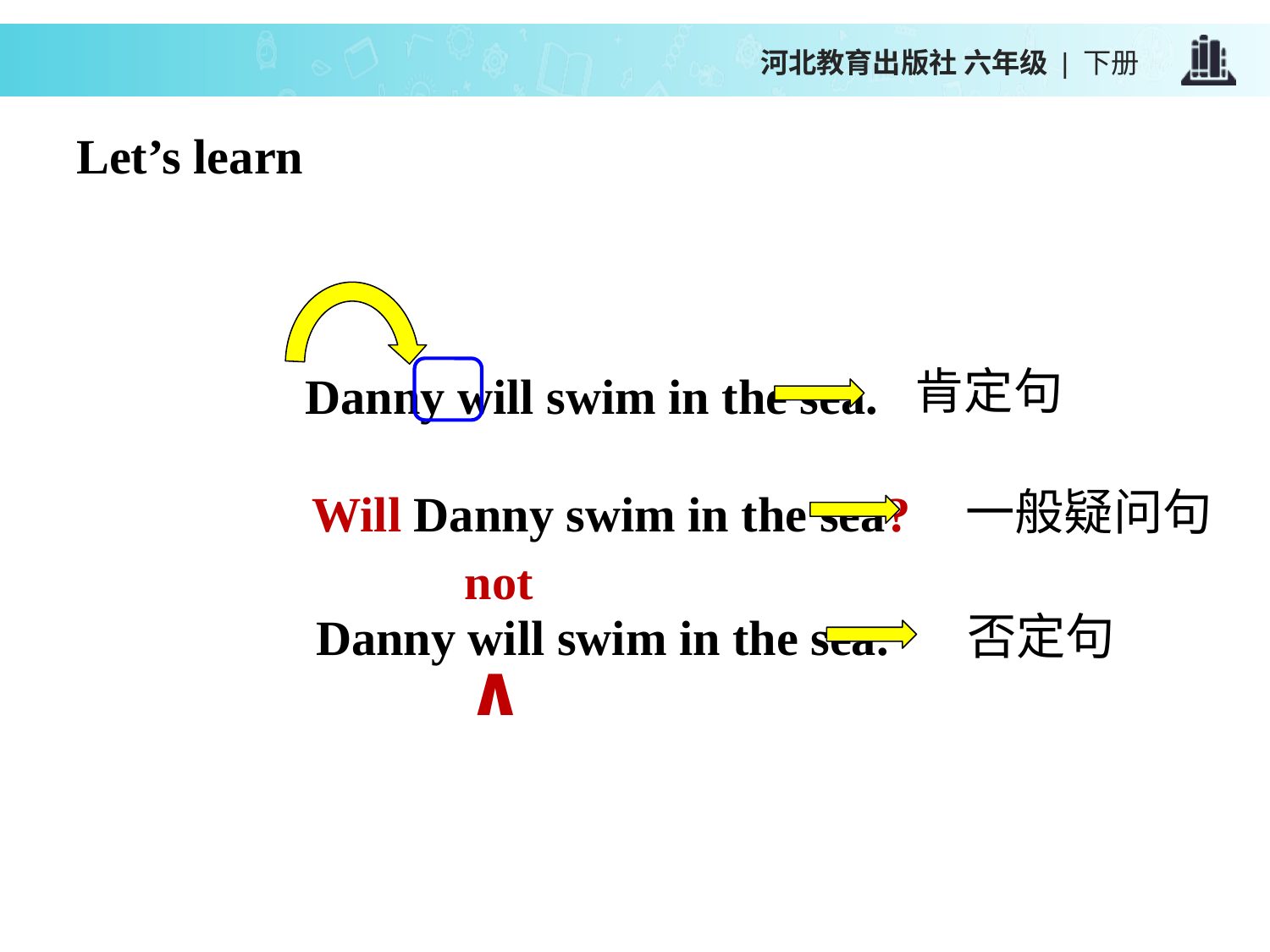

Let’s learn

Danny will swim in the sea.

肯定句

Will Danny swim in the sea?
一般疑问句

not
∧
Danny will swim in the sea.
否定句